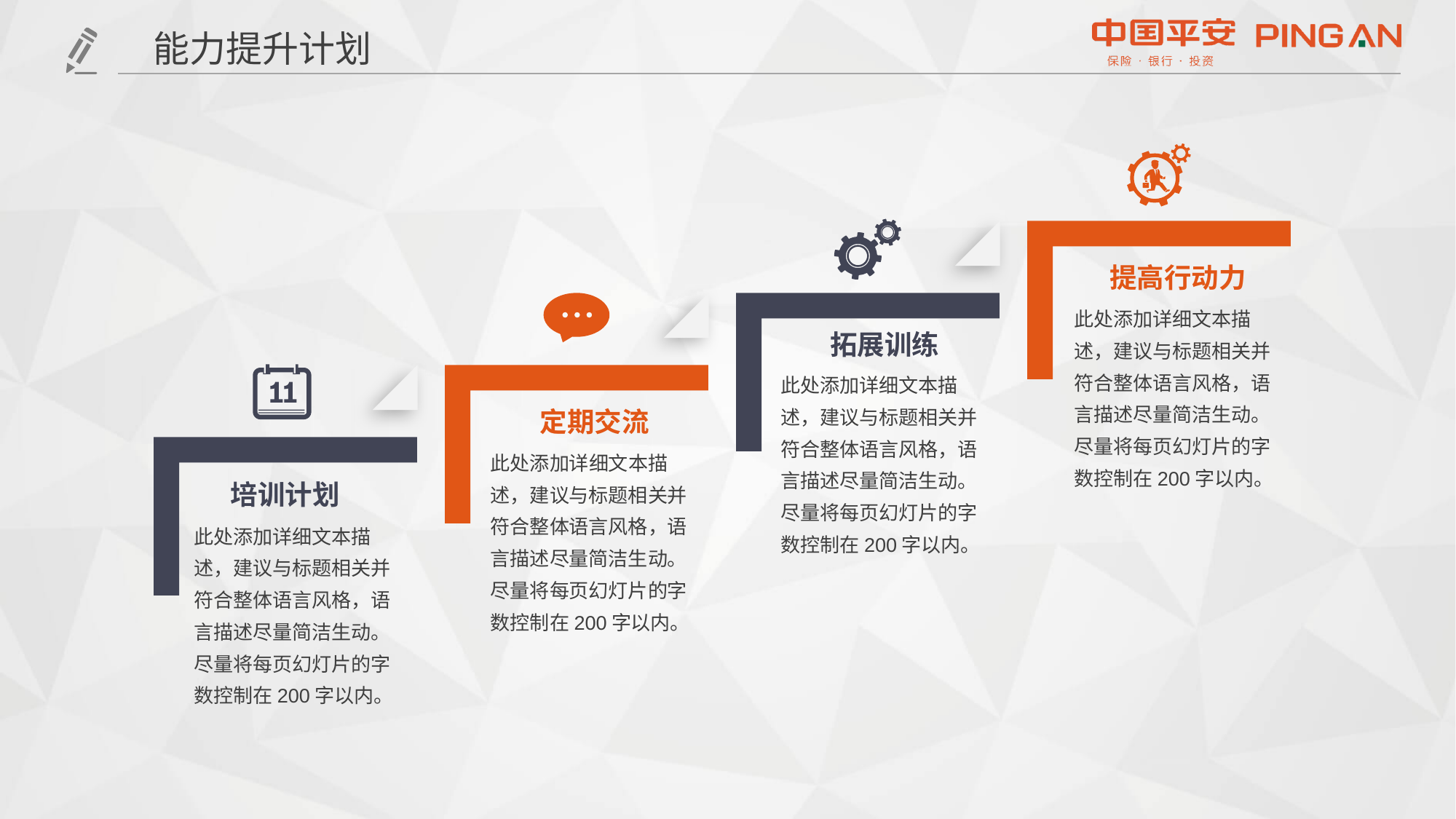

能力提升计划

提高行动力

此处添加详细文本描述，建议与标题相关并符合整体语言风格，语言描述尽量简洁生动。尽量将每页幻灯片的字数控制在200字以内。

拓展训练
此处添加详细文本描述，建议与标题相关并符合整体语言风格，语言描述尽量简洁生动。尽量将每页幻灯片的字数控制在200字以内。

定期交流
此处添加详细文本描述，建议与标题相关并符合整体语言风格，语言描述尽量简洁生动。尽量将每页幻灯片的字数控制在200字以内。
培训计划
此处添加详细文本描述，建议与标题相关并符合整体语言风格，语言描述尽量简洁生动。尽量将每页幻灯片的字数控制在200字以内。